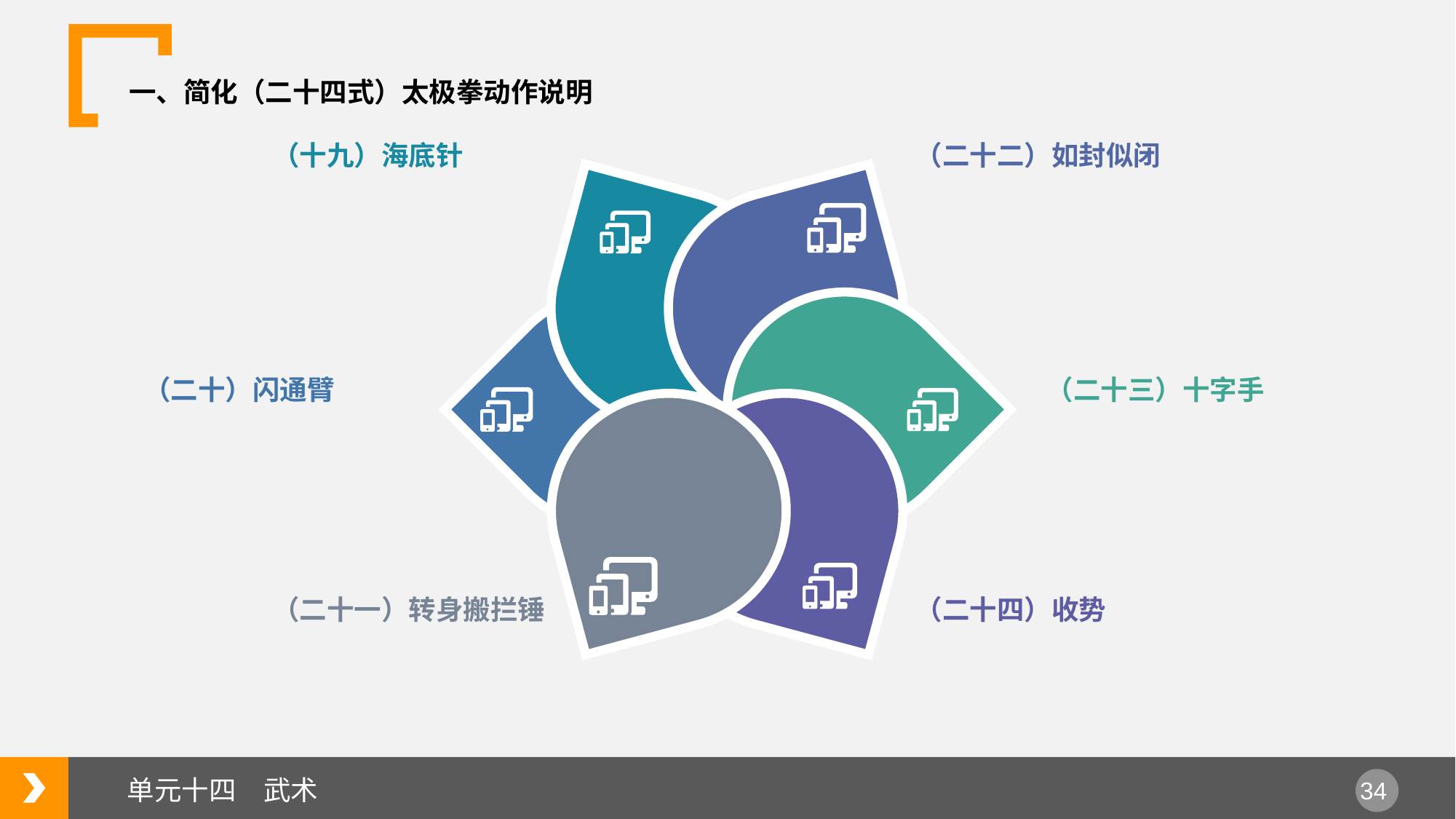

一、简化（二十四式）太极拳动作说明
（十九）海底针
（二十二）如封似闭

（二十三）十字手
（二十）闪通臂

（二十一）转身搬拦锤
（二十四）收势
单元十四　武术